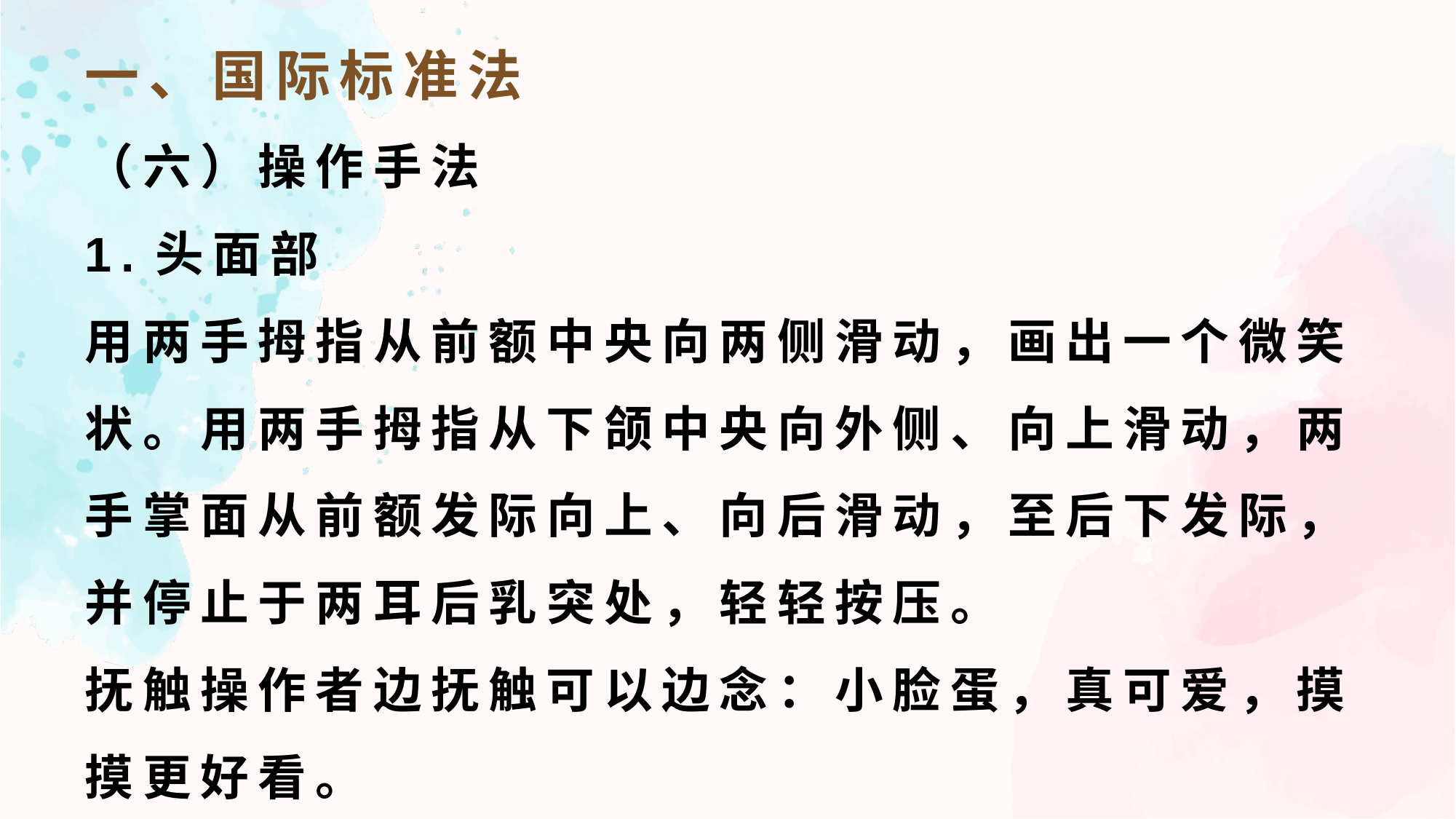

一、国际标准法
（六）操作手法
1.头面部
用两手拇指从前额中央向两侧滑动，画出一个微笑状。用两手拇指从下颌中央向外侧、向上滑动，两手掌面从前额发际向上、向后滑动，至后下发际，并停止于两耳后乳突处，轻轻按压。
抚触操作者边抚触可以边念：小脸蛋，真可爱，摸摸更好看。